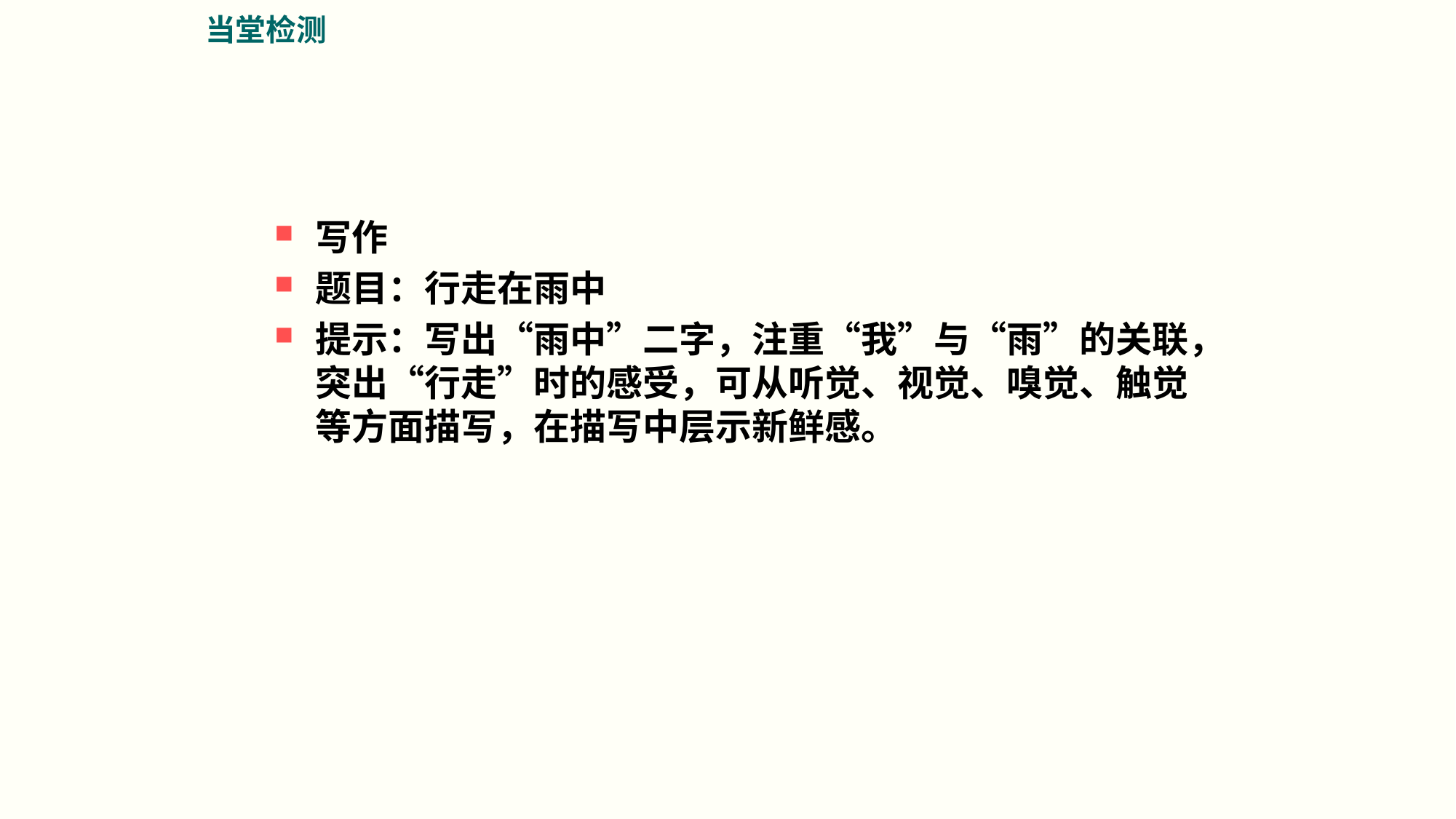

当堂检测
写作
题目：行走在雨中
提示：写出“雨中”二字，注重“我”与“雨”的关联，突出“行走”时的感受，可从听觉、视觉、嗅觉、触觉等方面描写，在描写中层示新鲜感。